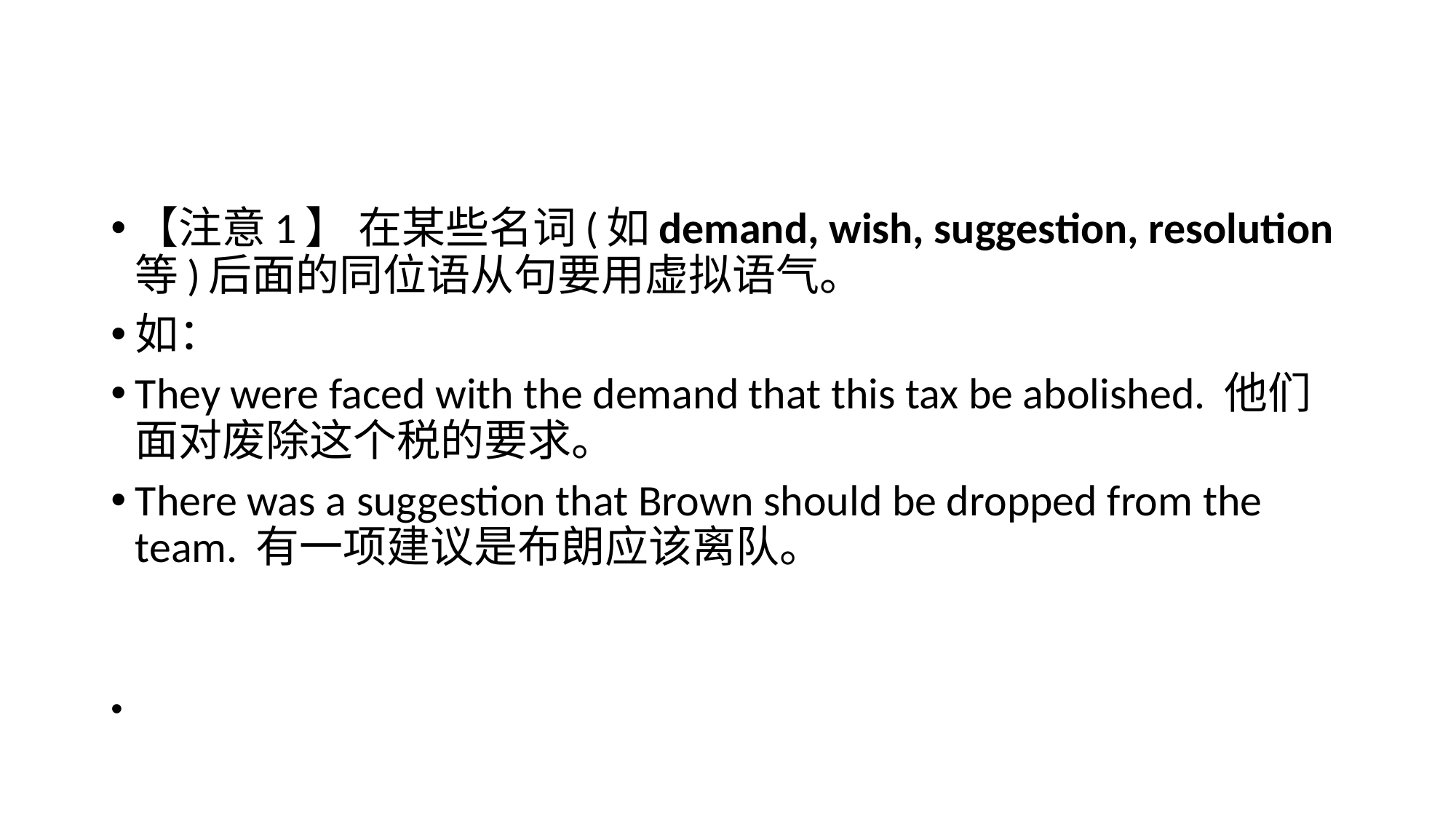

#

【注意1】 在某些名词(如demand, wish, suggestion, resolution等)后面的同位语从句要用虚拟语气。
如：
They were faced with the demand that this tax be abolished. 他们面对废除这个税的要求。
There was a suggestion that Brown should be dropped from the team. 有一项建议是布朗应该离队。